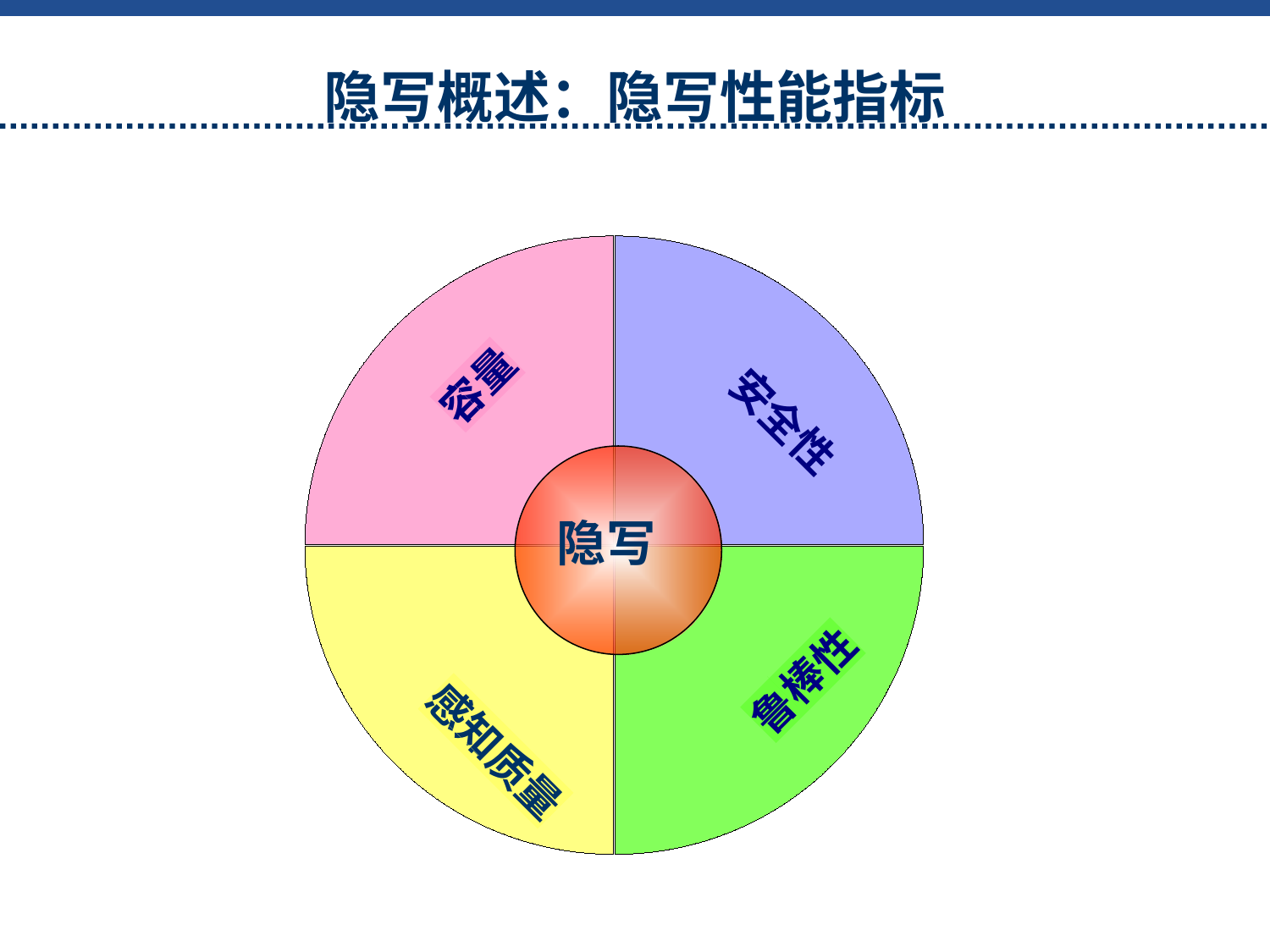

# 隐写概述：隐写性能指标

容量

安全性

隐写

感知质量

鲁棒性